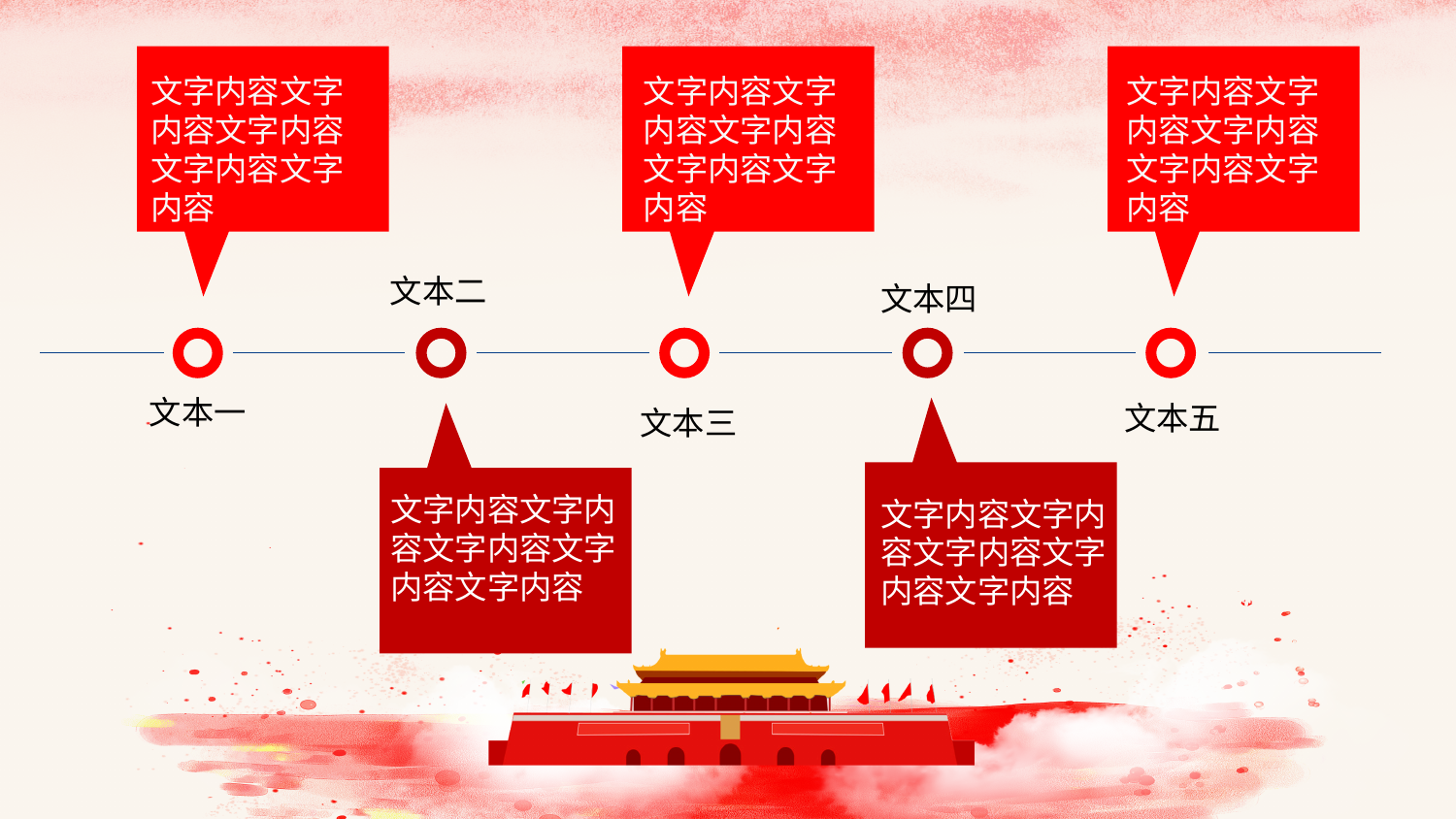

文字内容文字内容文字内容文字内容文字内容
文字内容文字内容文字内容文字内容文字内容
文字内容文字内容文字内容文字内容文字内容
文本二
文本四

文本一
文本五
文本三

文字内容文字内容文字内容文字内容文字内容
文字内容文字内容文字内容文字内容文字内容